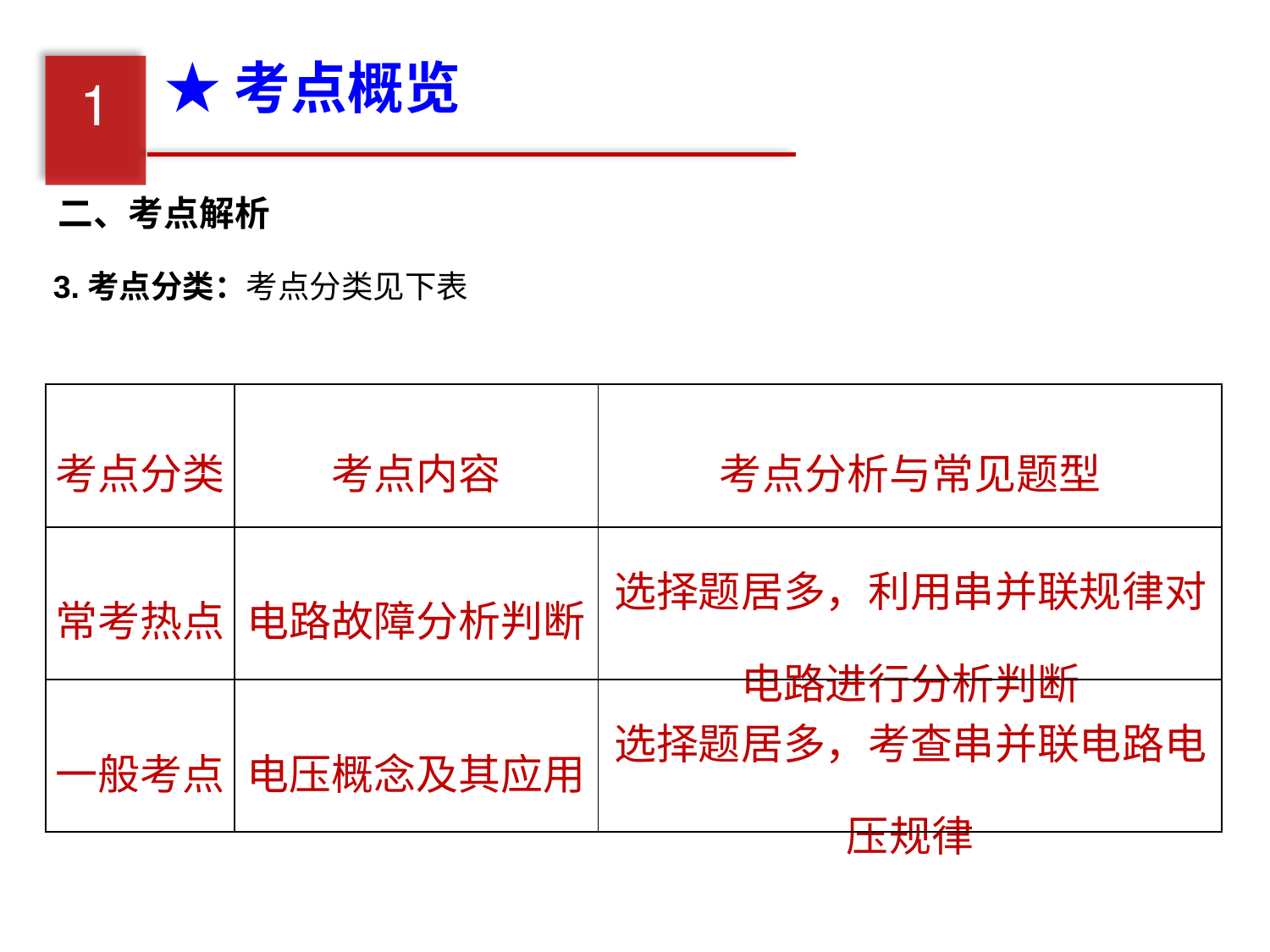

★考点概览

1
二、考点解析
3.考点分类：考点分类见下表
| 考点分类 | 考点内容 | 考点分析与常见题型 |
| --- | --- | --- |
| 常考热点 | 电路故障分析判断 | 选择题居多，利用串并联规律对电路进行分析判断 |
| 一般考点 | 电压概念及其应用 | 选择题居多，考查串并联电路电压规律 |